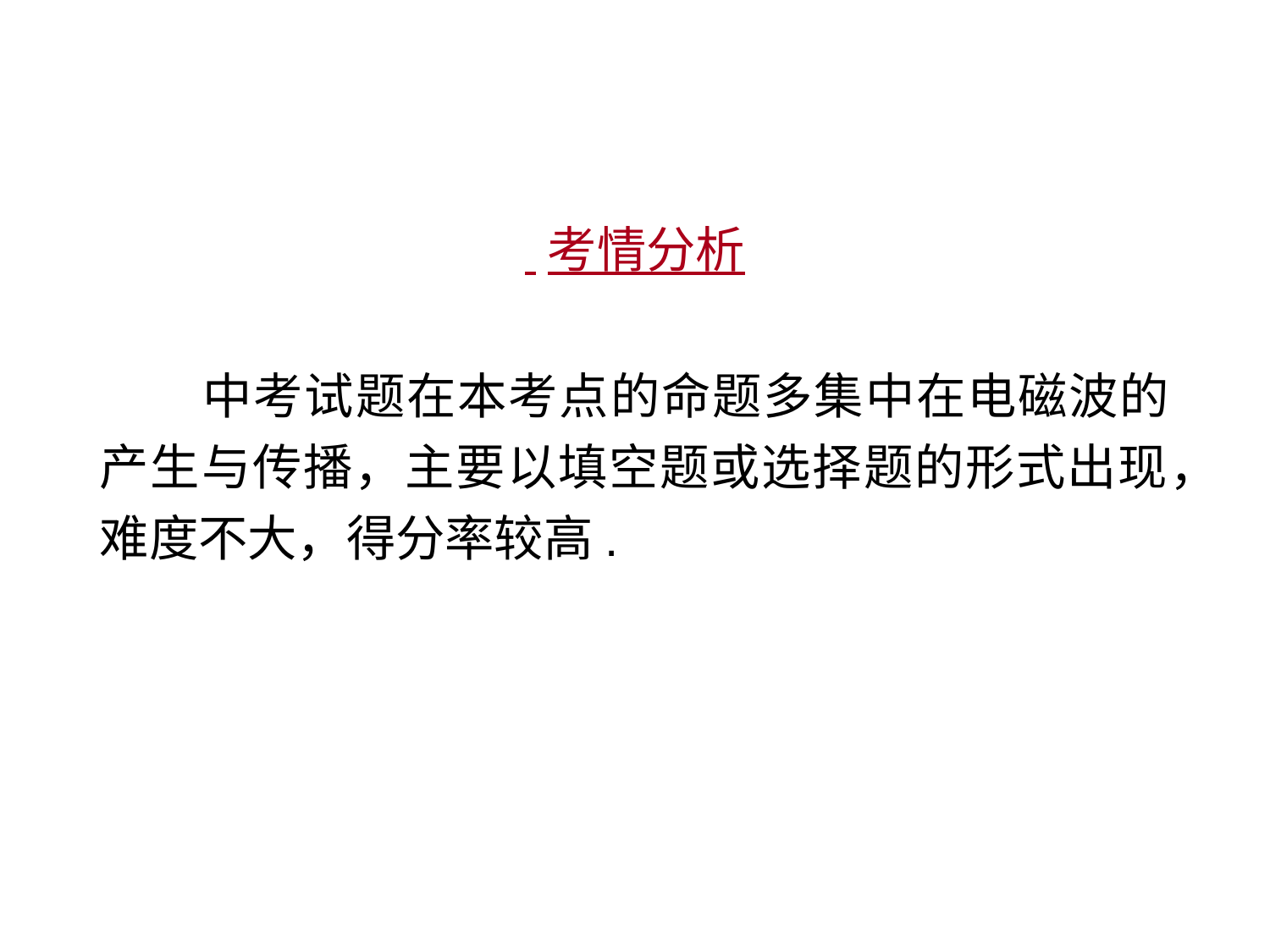

考情分析
中考试题在本考点的命题多集中在电磁波的产生与传播，主要以填空题或选择题的形式出现，难度不大，得分率较高.